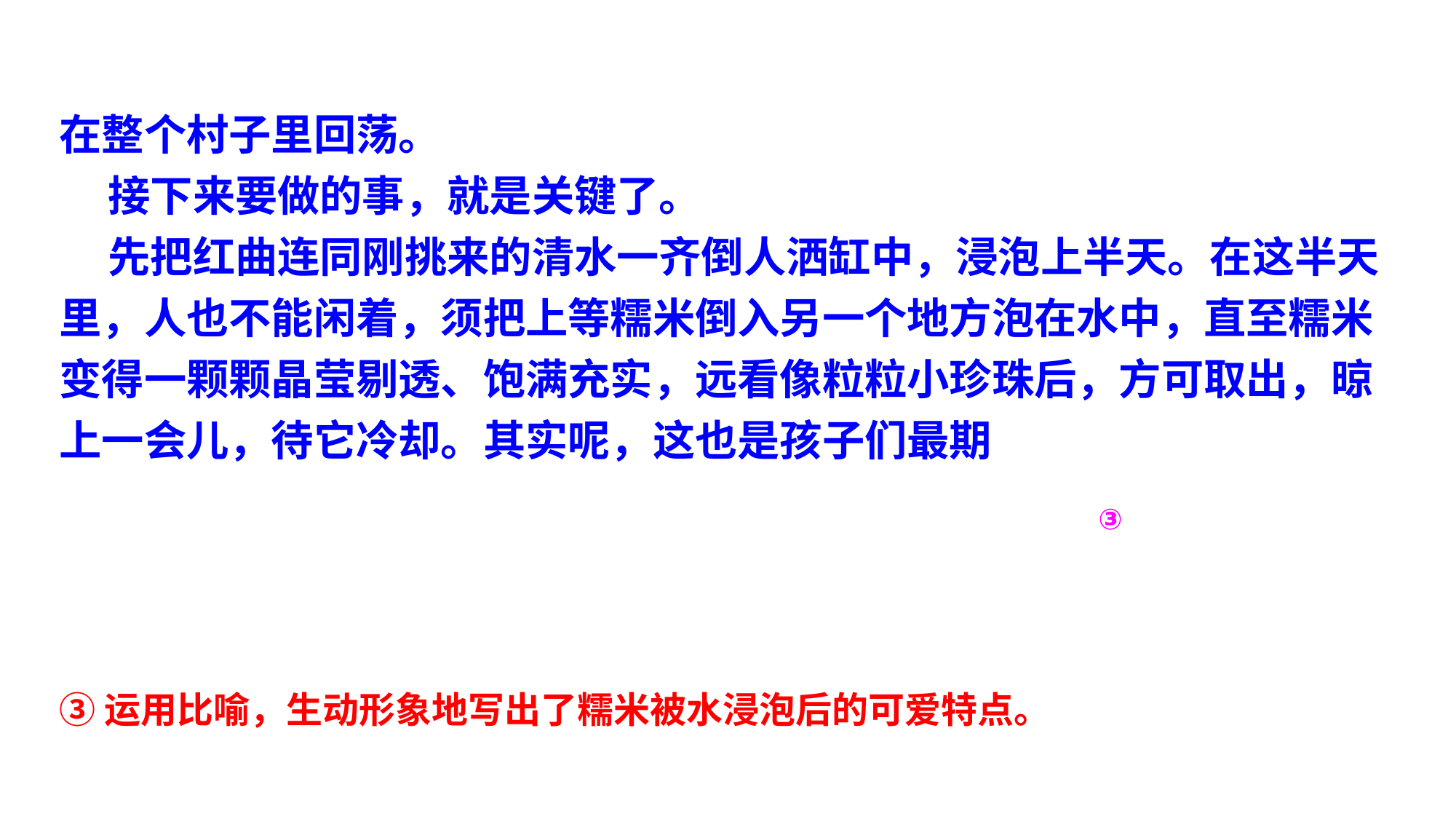

在整个村子里回荡。
    接下来要做的事，就是关键了。
    先把红曲连同刚挑来的清水一齐倒人洒缸中，浸泡上半天。在这半天里，人也不能闲着，须把上等糯米倒入另一个地方泡在水中，直至糯米变得一颗颗晶莹剔透、饱满充实，远看像粒粒小珍珠后，方可取出，晾上一会儿，待它冷却。其实呢，这也是孩子们最期
③
③运用比喻，生动形象地写出了糯米被水浸泡后的可爱特点。